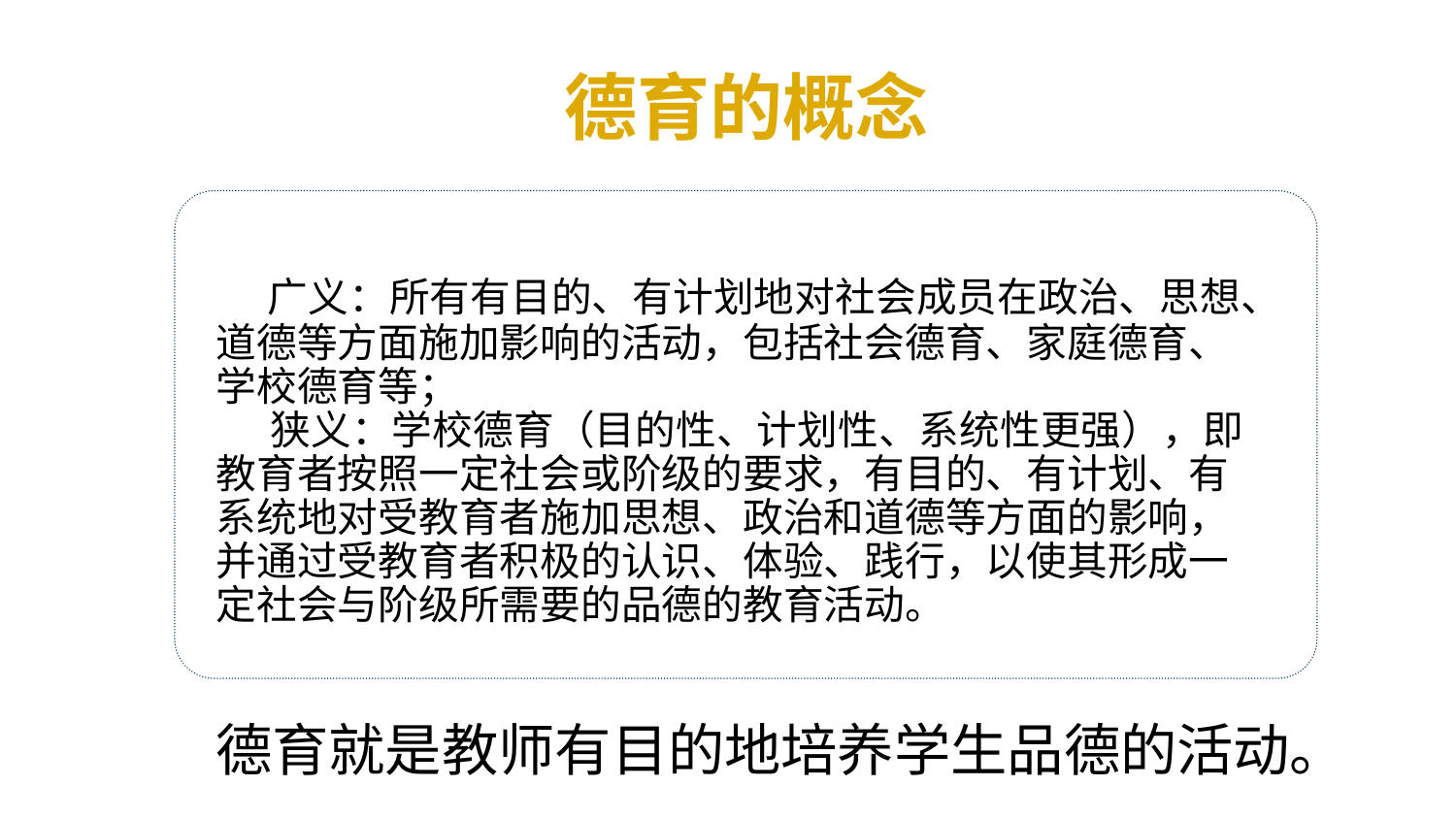

德育的概念

     广义：所有有目的、有计划地对社会成员在政治、思想、道德等方面施加影响的活动，包括社会德育、家庭德育、学校德育等；
     狭义：学校德育（目的性、计划性、系统性更强），即教育者按照一定社会或阶级的要求，有目的、有计划、有系统地对受教育者施加思想、政治和道德等方面的影响，并通过受教育者积极的认识、体验、践行，以使其形成一定社会与阶级所需要的品德的教育活动。
德育就是教师有目的地培养学生品德的活动。